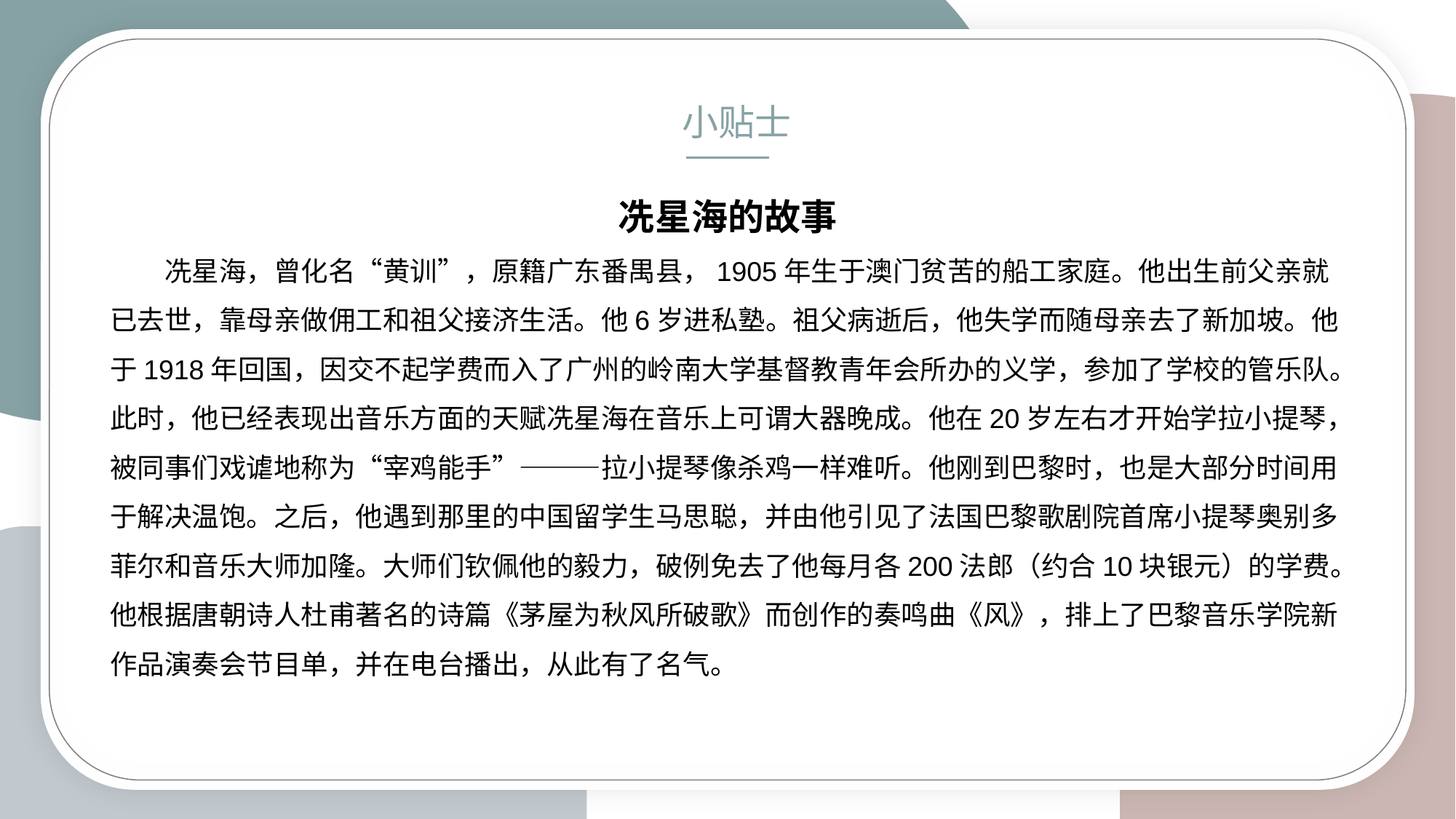

小贴士

冼星海的故事
冼星海，曾化名“黄训”，原籍广东番禺县，1905年生于澳门贫苦的船工家庭。他出生前父亲就已去世，靠母亲做佣工和祖父接济生活。他6岁进私塾。祖父病逝后，他失学而随母亲去了新加坡。他于1918年回国，因交不起学费而入了广州的岭南大学基督教青年会所办的义学，参加了学校的管乐队。此时，他已经表现出音乐方面的天赋冼星海在音乐上可谓大器晚成。他在20岁左右才开始学拉小提琴，被同事们戏谑地称为“宰鸡能手”———拉小提琴像杀鸡一样难听。他刚到巴黎时，也是大部分时间用于解决温饱。之后，他遇到那里的中国留学生马思聪，并由他引见了法国巴黎歌剧院首席小提琴奥别多菲尔和音乐大师加隆。大师们钦佩他的毅力，破例免去了他每月各200法郎（约合10块银元）的学费。他根据唐朝诗人杜甫著名的诗篇《茅屋为秋风所破歌》而创作的奏鸣曲《风》，排上了巴黎音乐学院新作品演奏会节目单，并在电台播出，从此有了名气。